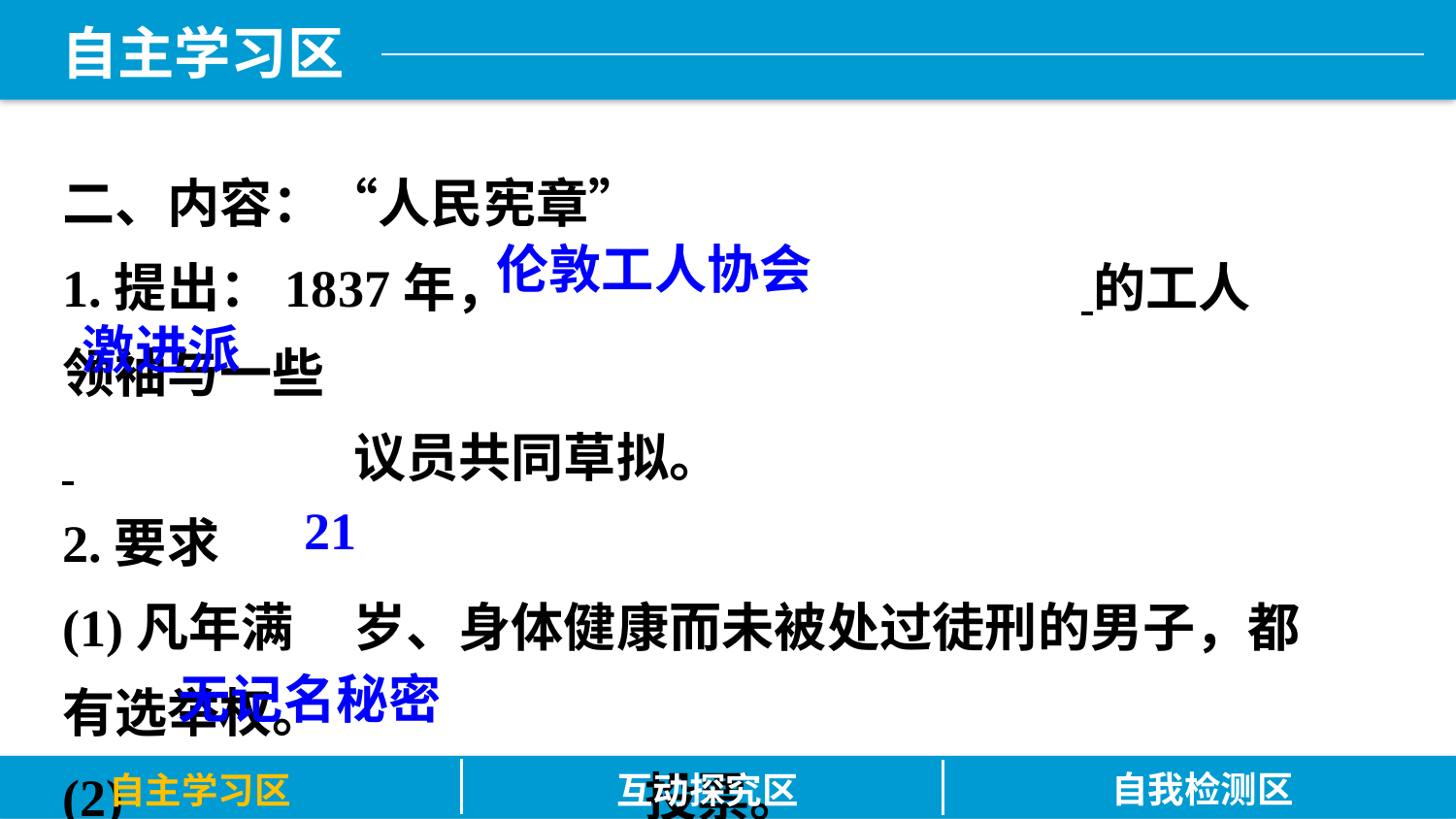

二、内容：“人民宪章”
1.提出：1837年，				 的工人领袖与一些
 		议员共同草拟。
2.要求
(1)凡年满	岁、身体健康而未被处过徒刑的男子，都有选举权。
(2)				投票。
伦敦工人协会
激进派
21
无记名秘密
自我检测区
自主学习区
互动探究区